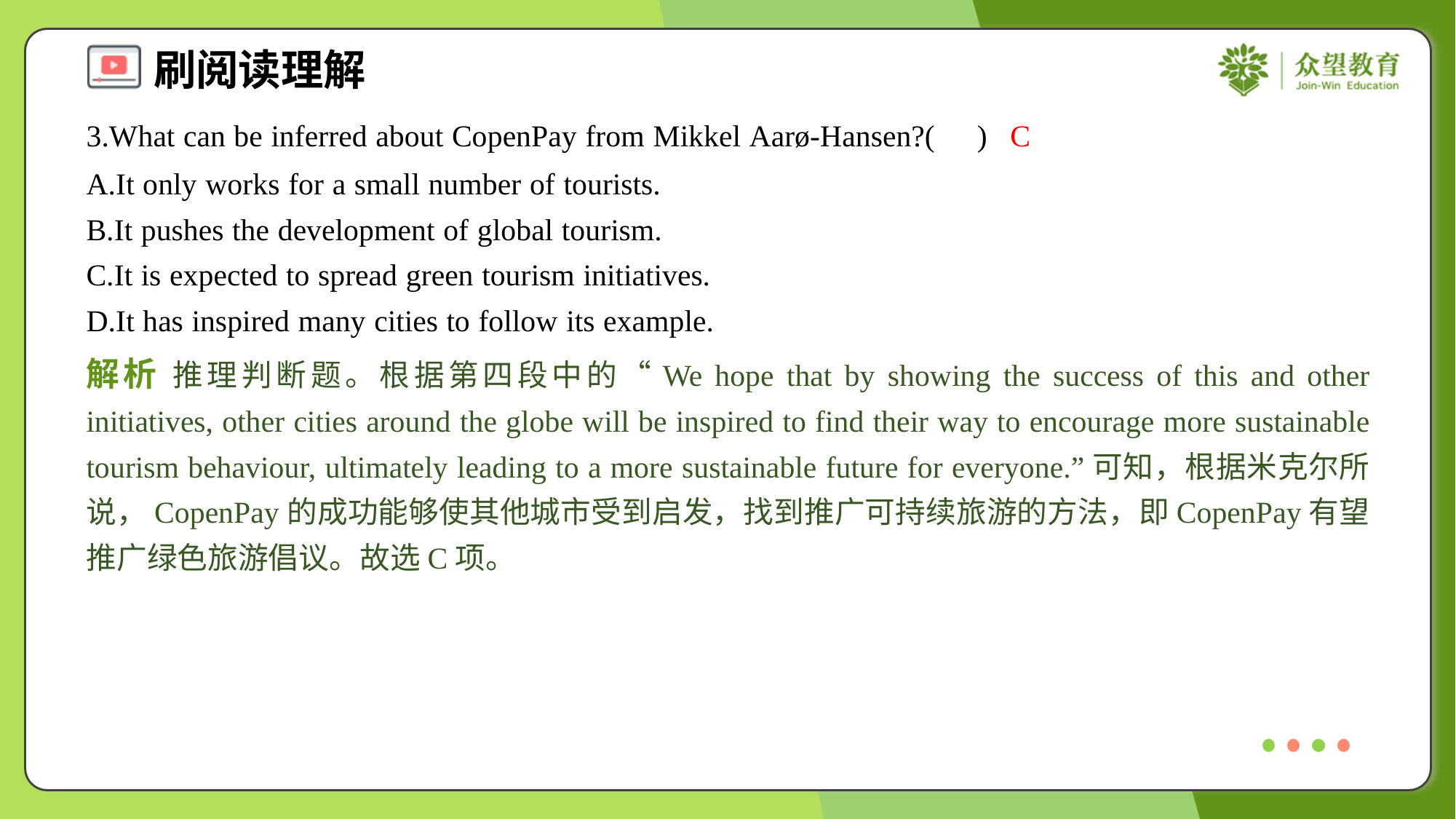

3.What can be inferred about CopenPay from Mikkel Aarø-Hansen?(     )
C
A.It only works for a small number of tourists.
B.It pushes the development of global tourism.
C.It is expected to spread green tourism initiatives.
D.It has inspired many cities to follow its example.
解析 推理判断题。根据第四段中的“We hope that by showing the success of this and other initiatives, other cities around the globe will be inspired to find their way to encourage more sustainable tourism behaviour, ultimately leading to a more sustainable future for everyone.”可知，根据米克尔所说，CopenPay的成功能够使其他城市受到启发，找到推广可持续旅游的方法，即CopenPay有望推广绿色旅游倡议。故选C项。